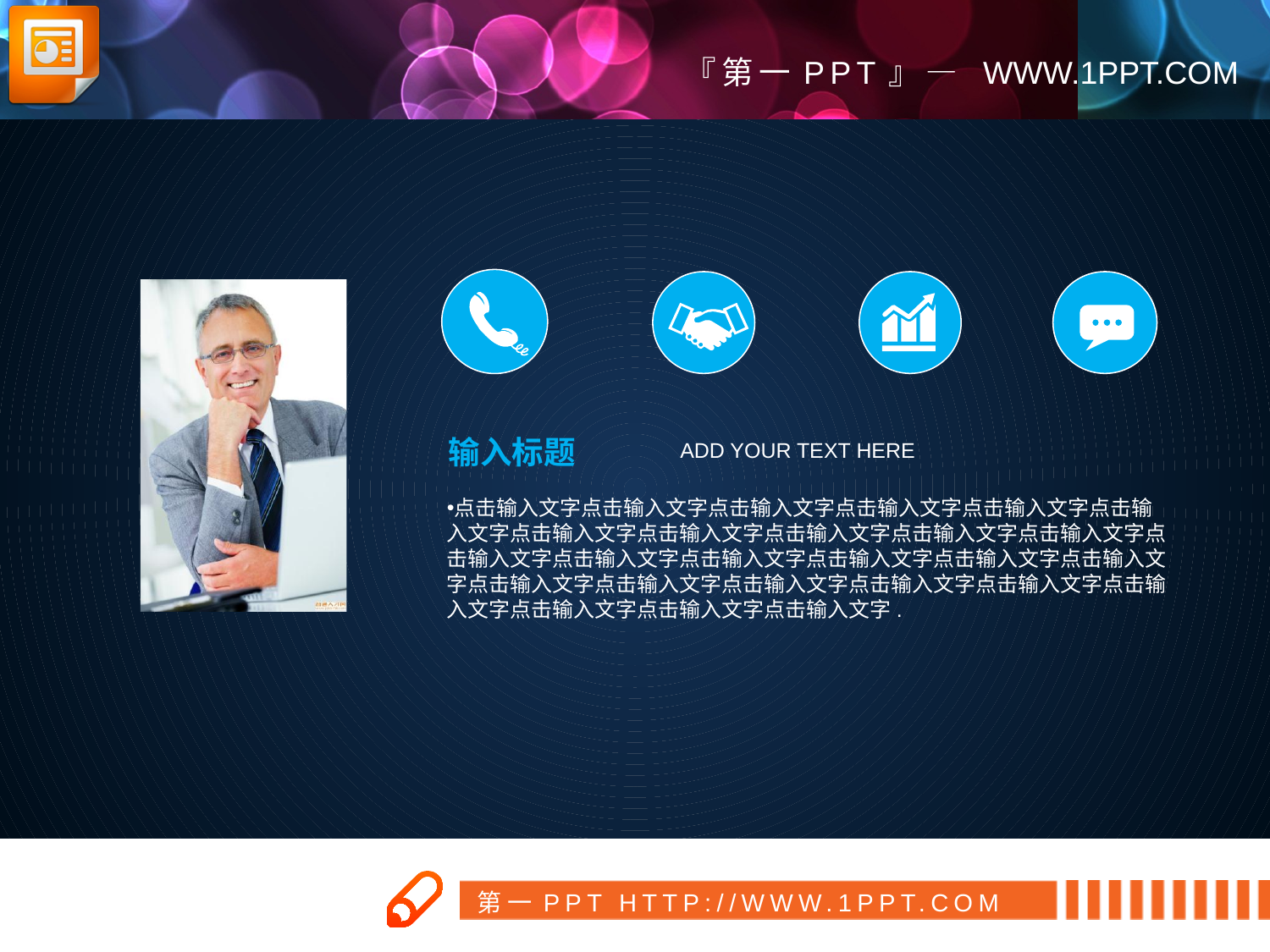

输入标题
ADD YOUR TEXT HERE
点击输入文字点击输入文字点击输入文字点击输入文字点击输入文字点击输入文字点击输入文字点击输入文字点击输入文字点击输入文字点击输入文字点击输入文字点击输入文字点击输入文字点击输入文字点击输入文字点击输入文字点击输入文字点击输入文字点击输入文字点击输入文字点击输入文字点击输入文字点击输入文字点击输入文字点击输入文字.